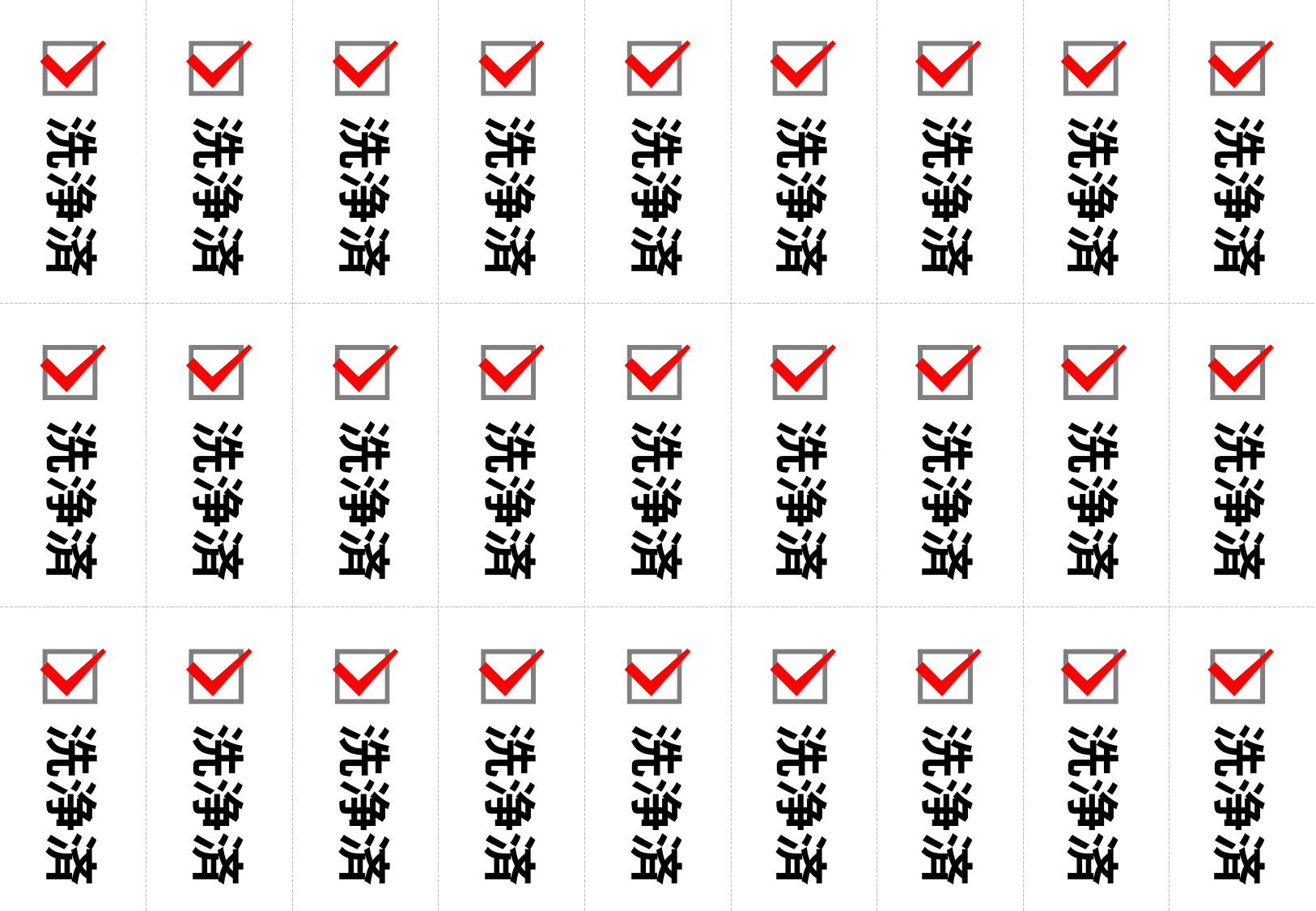

洗浄済
洗浄済
洗浄済
洗浄済
洗浄済
洗浄済
洗浄済
洗浄済
洗浄済

洗浄済
洗浄済
洗浄済
洗浄済
洗浄済
洗浄済
洗浄済
洗浄済
洗浄済

洗浄済
洗浄済
洗浄済
洗浄済
洗浄済
洗浄済
洗浄済
洗浄済
洗浄済